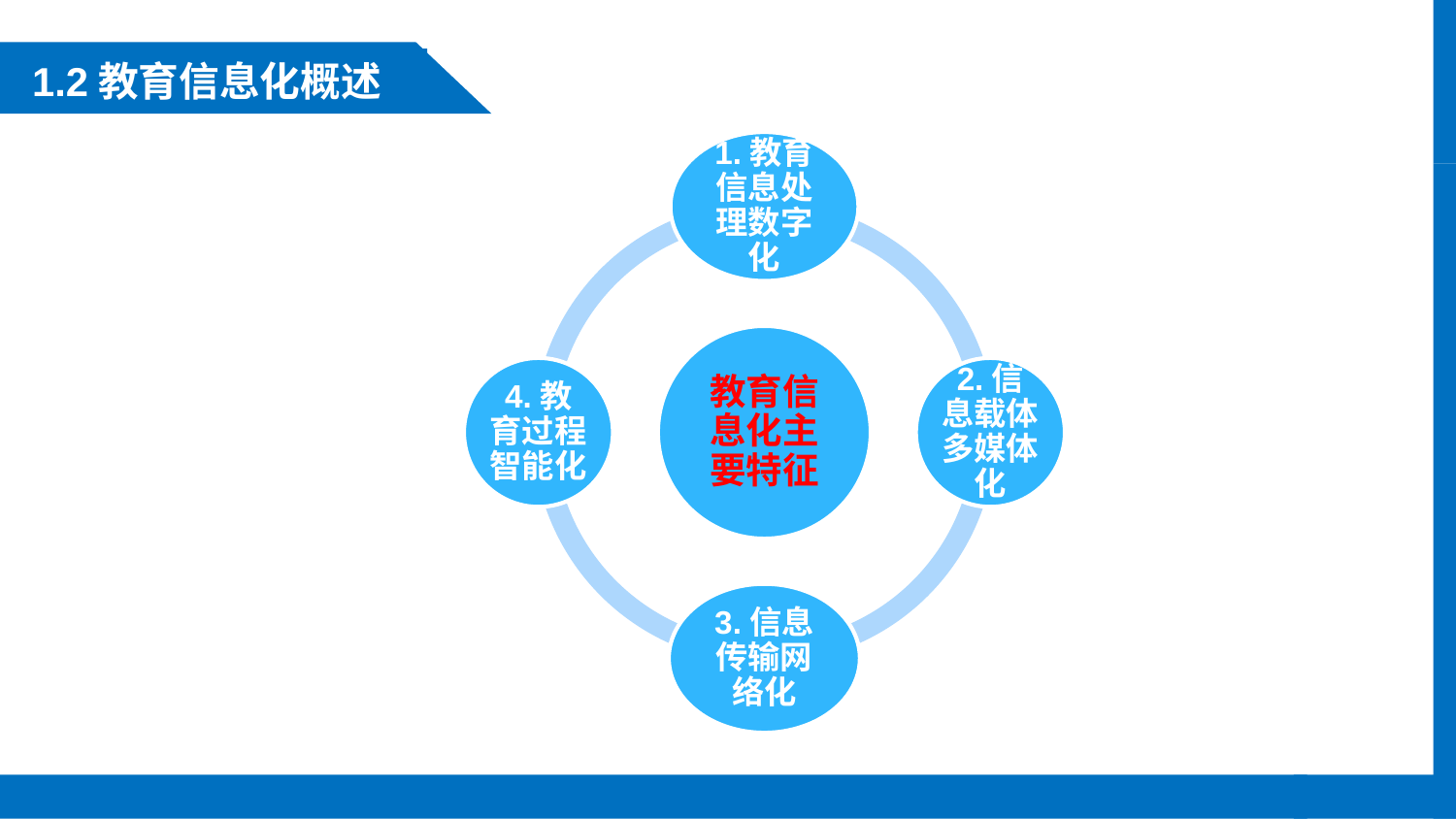

1.2教育信息化概述
教育信息化主要特征
1.教育信息处理数字化
2.信息载体多媒体化
3.信息传输网络化
4.教育过程智能化